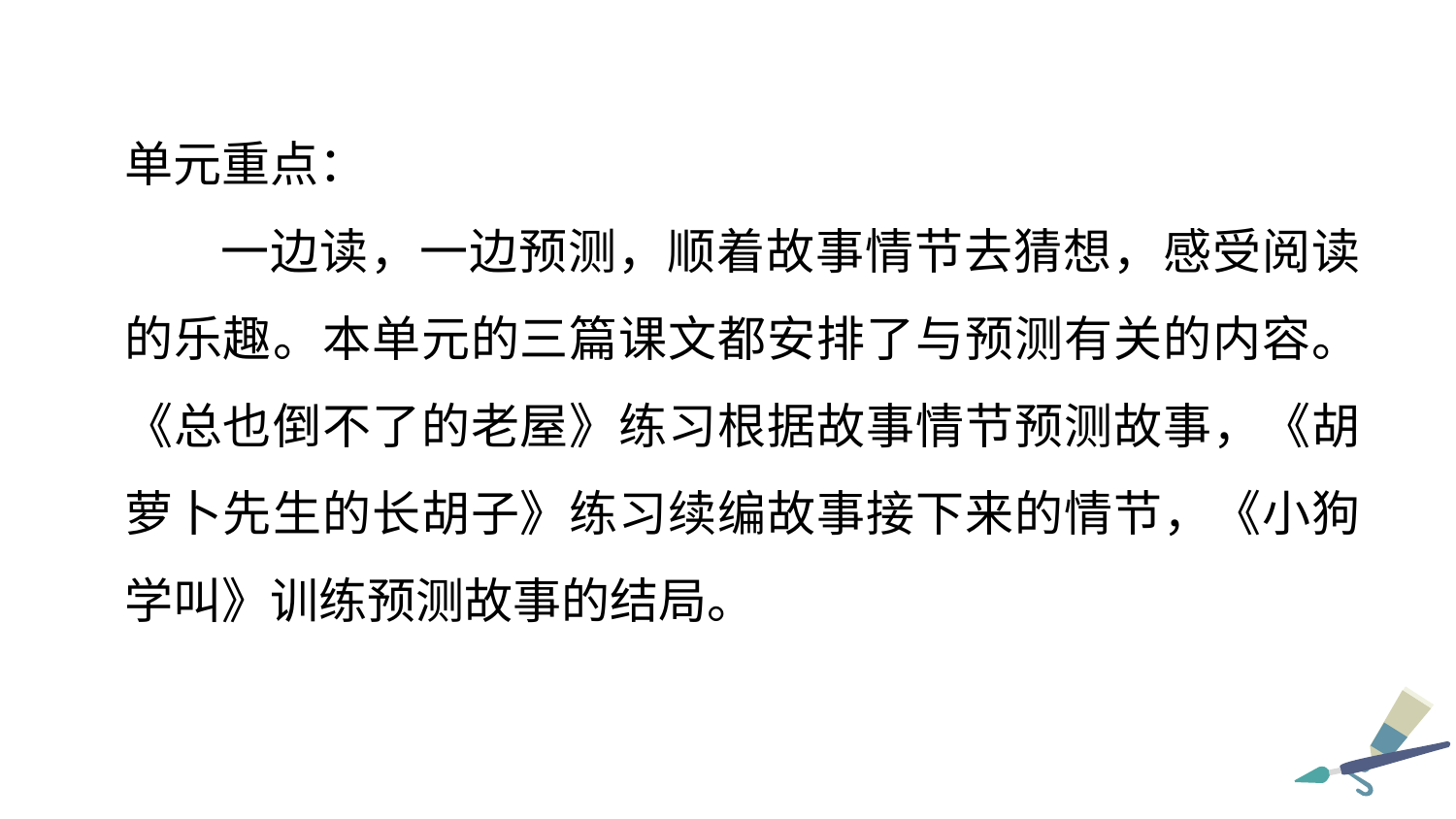

单元重点：
       一边读，一边预测，顺着故事情节去猜想，感受阅读的乐趣。本单元的三篇课文都安排了与预测有关的内容。《总也倒不了的老屋》练习根据故事情节预测故事，《胡萝卜先生的长胡子》练习续编故事接下来的情节，《小狗学叫》训练预测故事的结局。